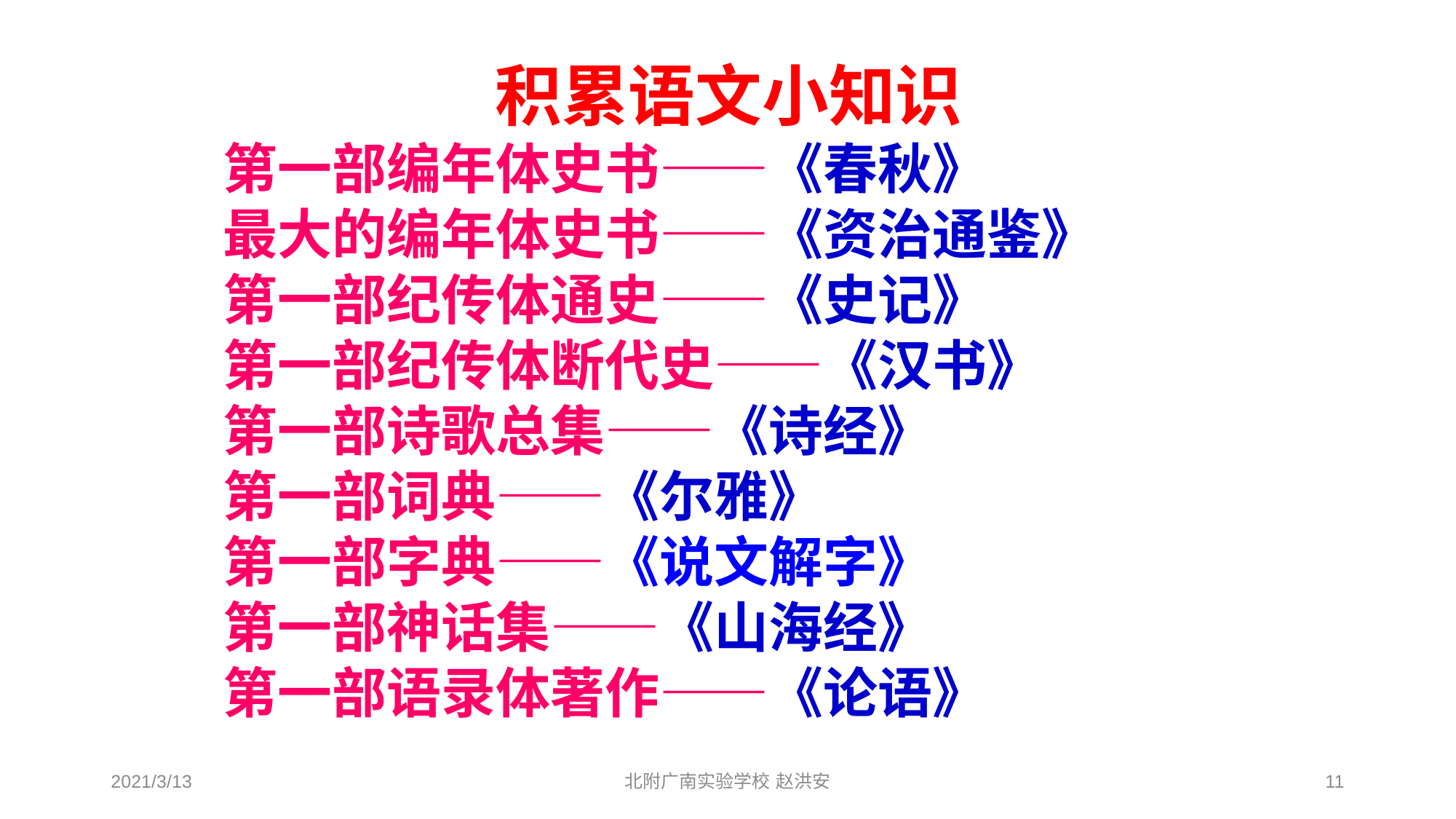

积累语文小知识
第一部编年体史书——《春秋》
最大的编年体史书——《资治通鉴》
第一部纪传体通史——《史记》
第一部纪传体断代史——《汉书》
第一部诗歌总集——《诗经》
第一部词典——《尔雅》
第一部字典——《说文解字》
第一部神话集——《山海经》
第一部语录体著作——《论语》
2021/3/13
北附广南实验学校 赵洪安
11